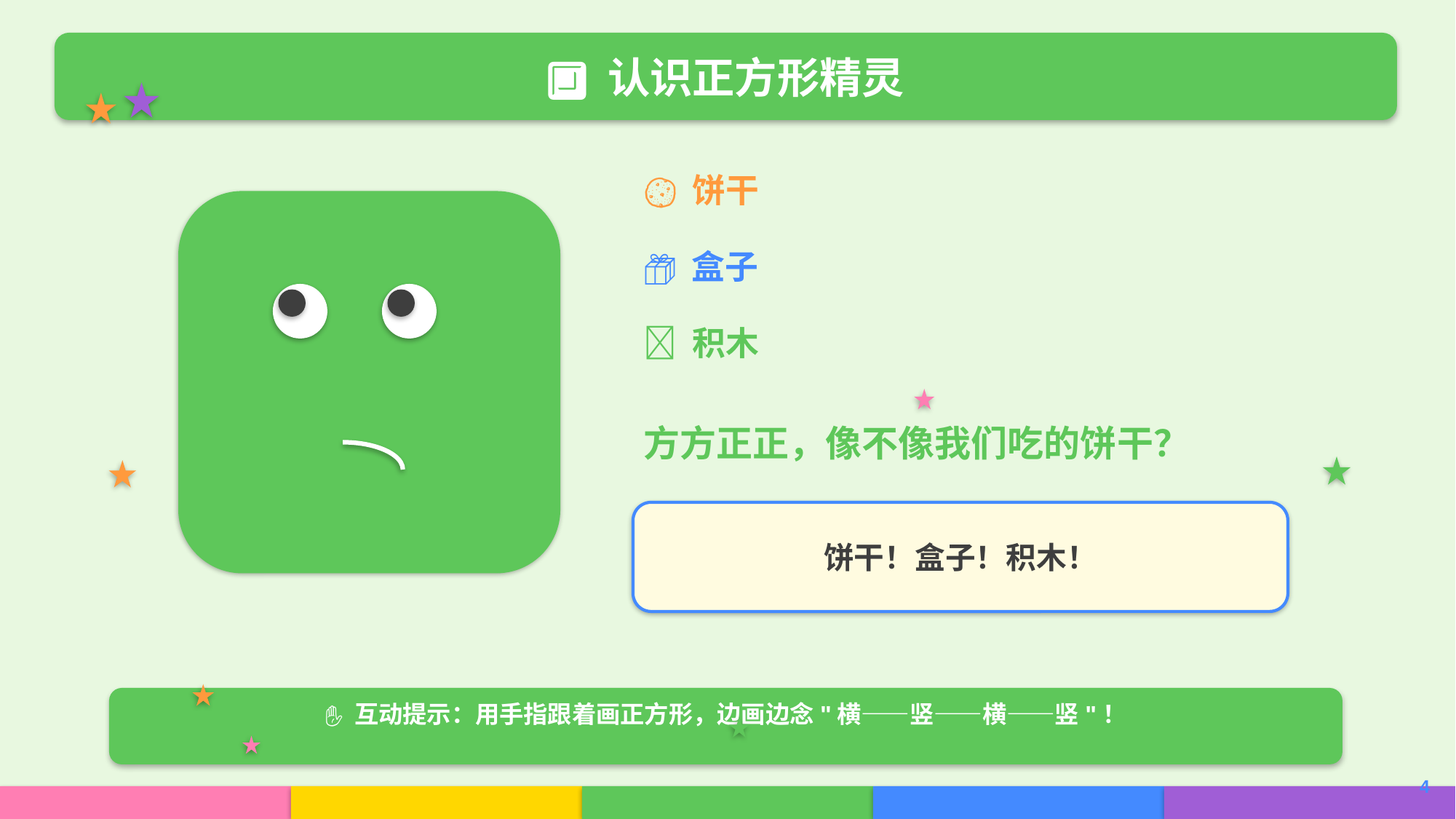

🔲 认识正方形精灵

🍪 饼干

📦 盒子

🧊 积木

方方正正，像不像我们吃的饼干？

饼干！盒子！积木！

✋ 互动提示：用手指跟着画正方形，边画边念"横——竖——横——竖"！

4